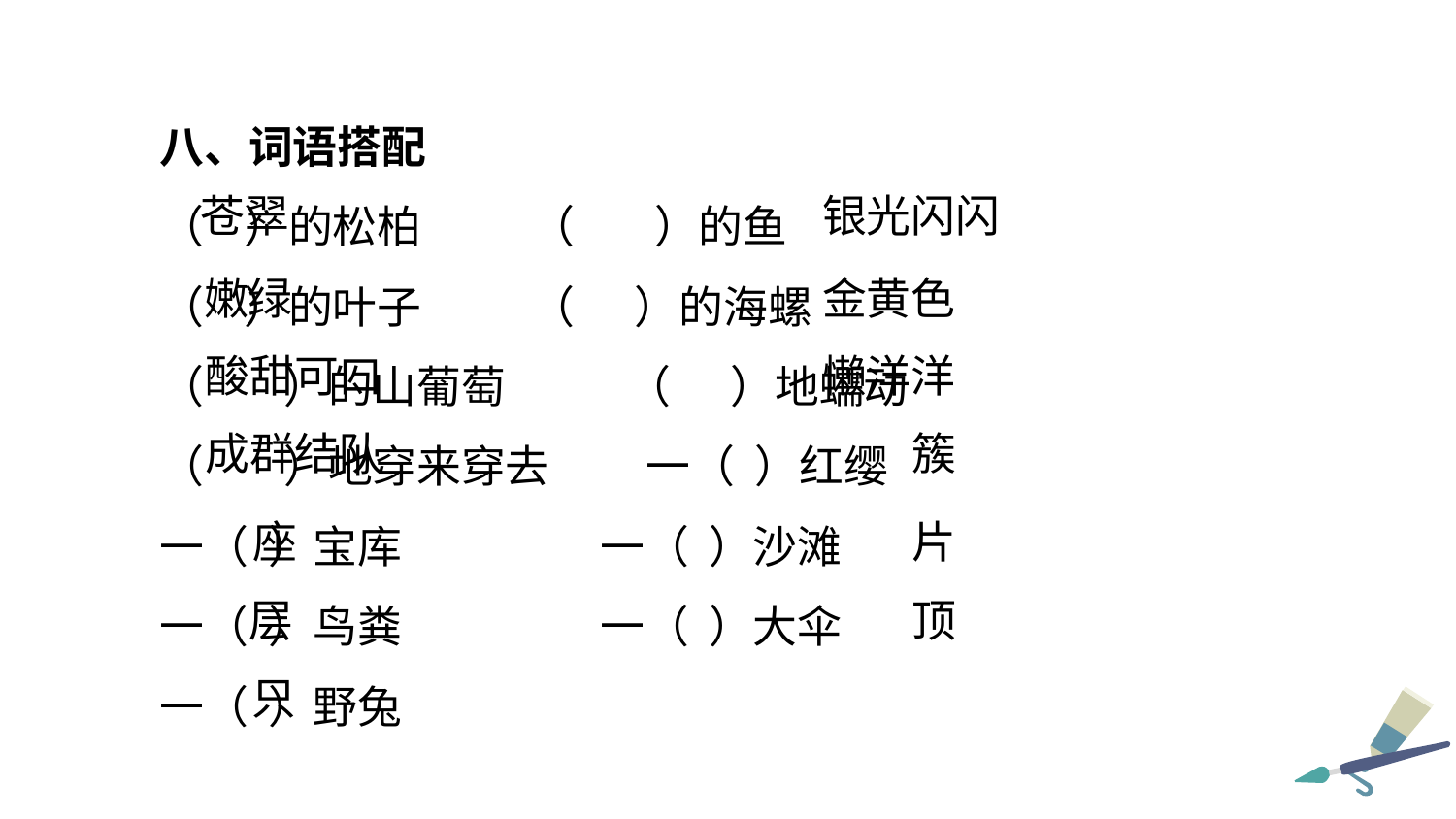

八、词语搭配
（    ）的松柏 	        （        ）的鱼
（    ）的叶子 	        （      ）的海螺
（        ）的山葡萄	   （      ）地蠕动
（        ）地穿来穿去	     一（  ）红缨
一（  ）宝库	               一（  ）沙滩
一（  ）鸟粪	               一（  ）大伞
一（  ）野兔
银光闪闪
苍翠
嫩绿
金黄色
酸甜可口
懒洋洋
簇
成群结队
片
座
顶
层
只